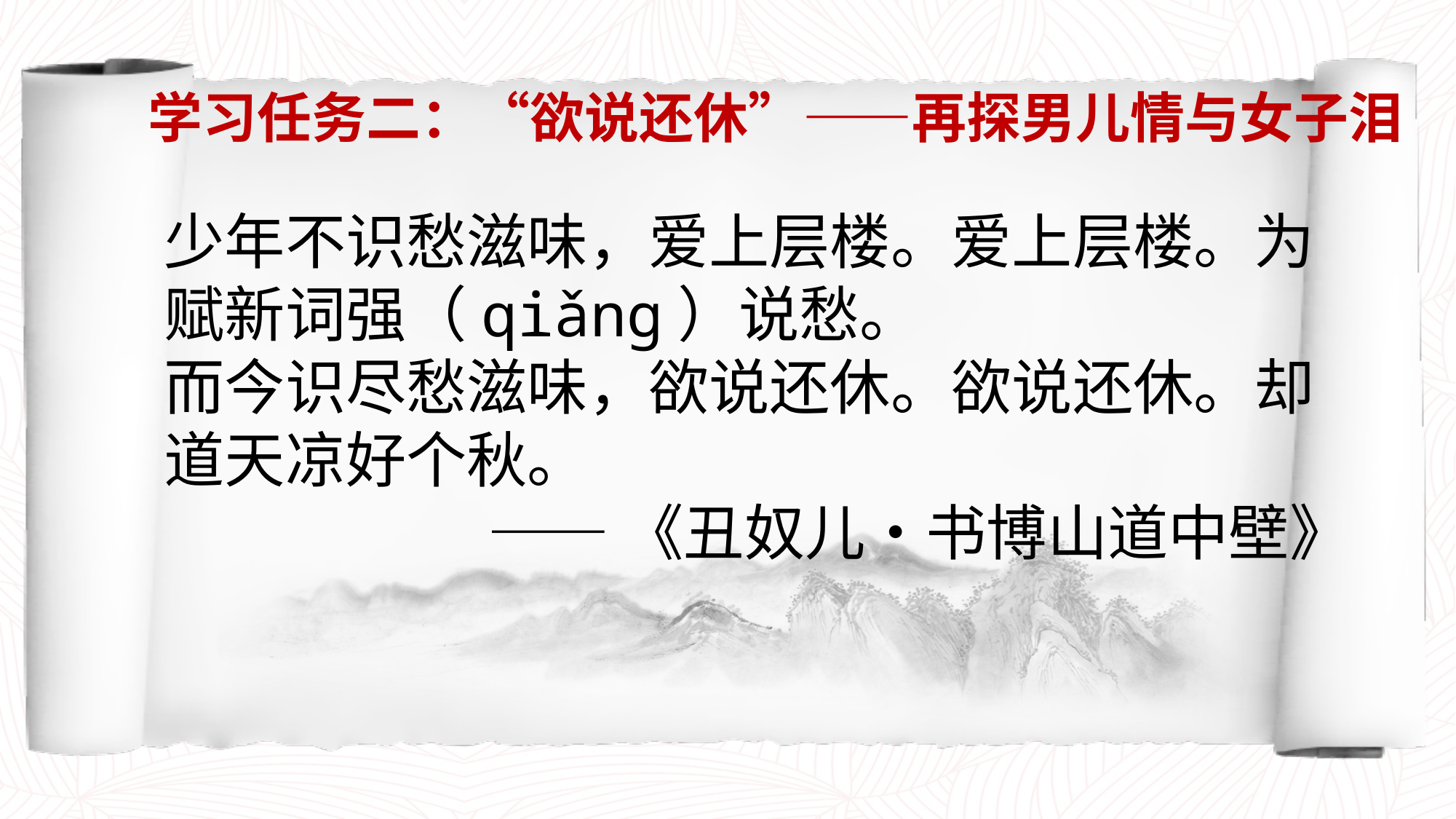

学习任务二：“欲说还休”——再探男儿情与女子泪
少年不识愁滋味，爱上层楼。爱上层楼。为赋新词强（qiǎng）说愁。
而今识尽愁滋味，欲说还休。欲说还休。却道天凉好个秋。
——《丑奴儿•书博山道中壁》